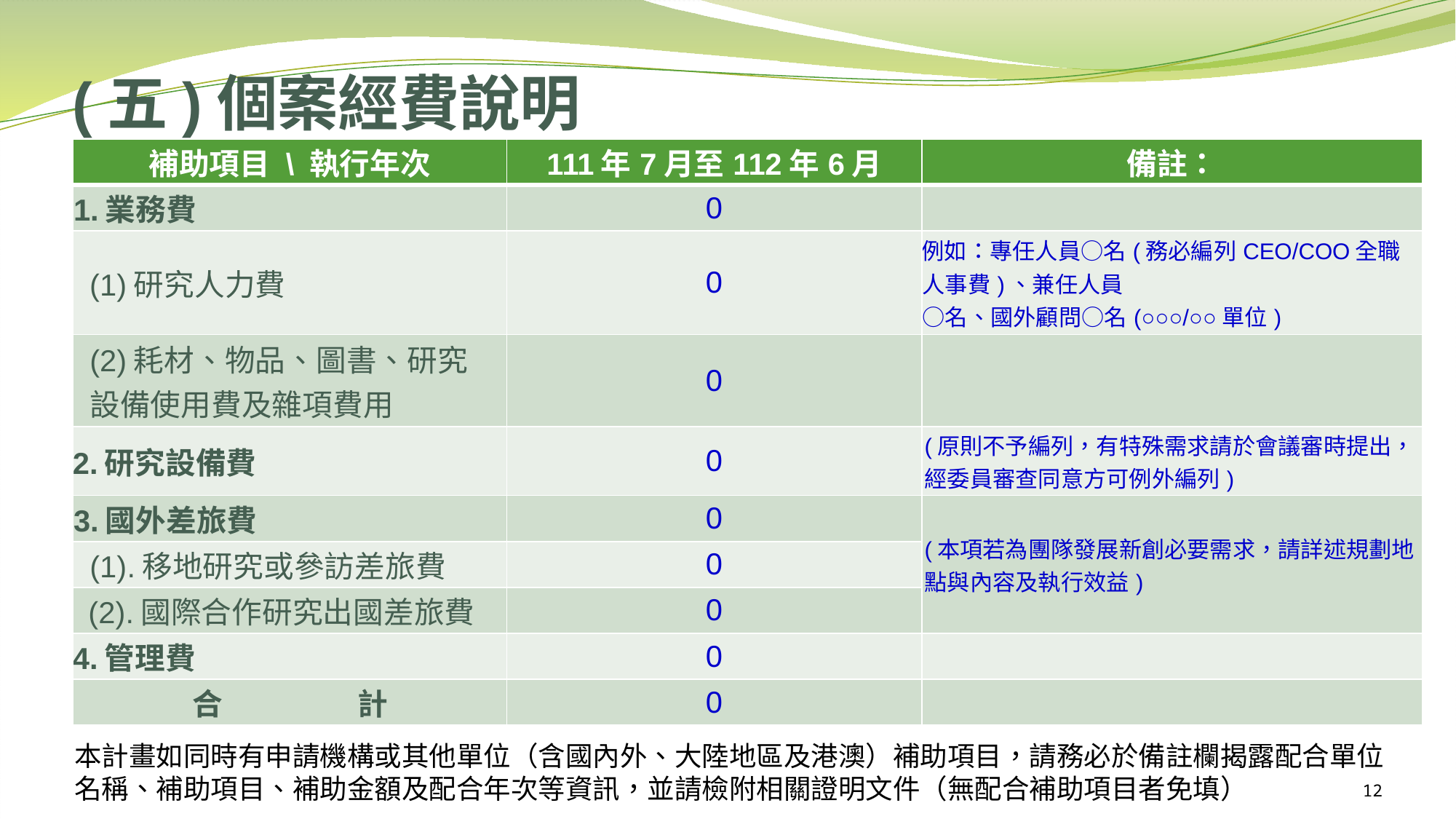

# (五)個案經費說明
| 補助項目 \ 執行年次 | 111年7月至112年6月 | 備註： |
| --- | --- | --- |
| 1.業務費 | 0 |  |
| (1)研究人力費 | 0 | 例如：專任人員○名(務必編列CEO/COO全職人事費)、兼任人員 ○名、國外顧問○名(○○○/○○單位) |
| (2)耗材、物品、圖書、研究 設備使用費及雜項費用 | 0 |  |
| 2.研究設備費 | 0 | (原則不予編列，有特殊需求請於會議審時提出，經委員審查同意方可例外編列) |
| 3.國外差旅費 | 0 | (本項若為團隊發展新創必要需求，請詳述規劃地點與內容及執行效益) |
| (1).移地研究或參訪差旅費 | 0 |  |
| (2).國際合作研究出國差旅費 | 0 |  |
| 4.管理費 | 0 |  |
| 合 計 | 0 |  |
此會議目標的簡要概述：
議程
預期結果
本計畫如同時有申請機構或其他單位（含國內外、大陸地區及港澳）補助項目，請務必於備註欄揭露配合單位名稱、補助項目、補助金額及配合年次等資訊，並請檢附相關證明文件（無配合補助項目者免填）
12